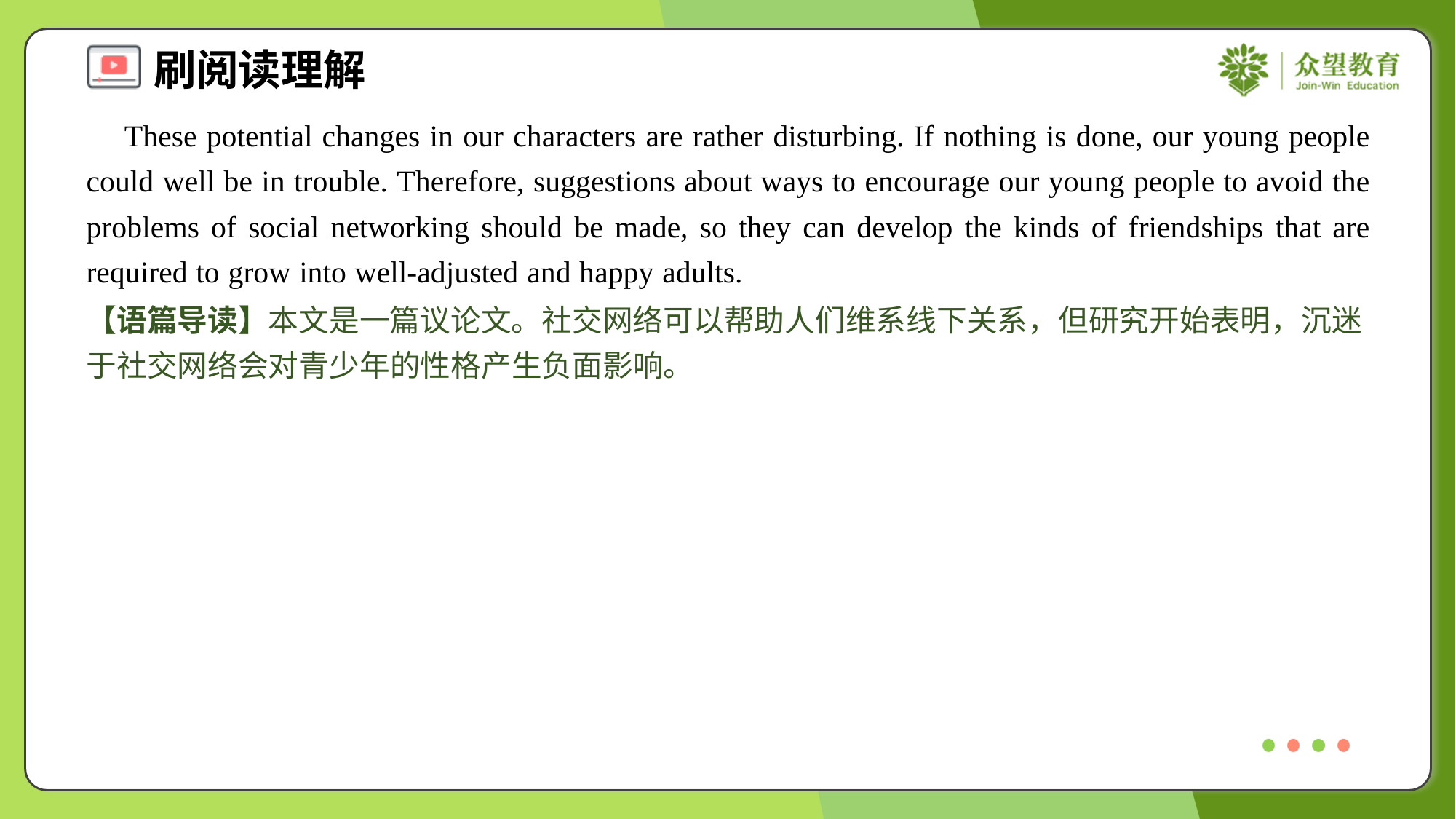

These potential changes in our characters are rather disturbing. If nothing is done, our young people could well be in trouble. Therefore, suggestions about ways to encourage our young people to avoid the problems of social networking should be made, so they can develop the kinds of friendships that are required to grow into well-adjusted and happy adults.
【语篇导读】本文是一篇议论文。社交网络可以帮助人们维系线下关系，但研究开始表明，沉迷于社交网络会对青少年的性格产生负面影响。